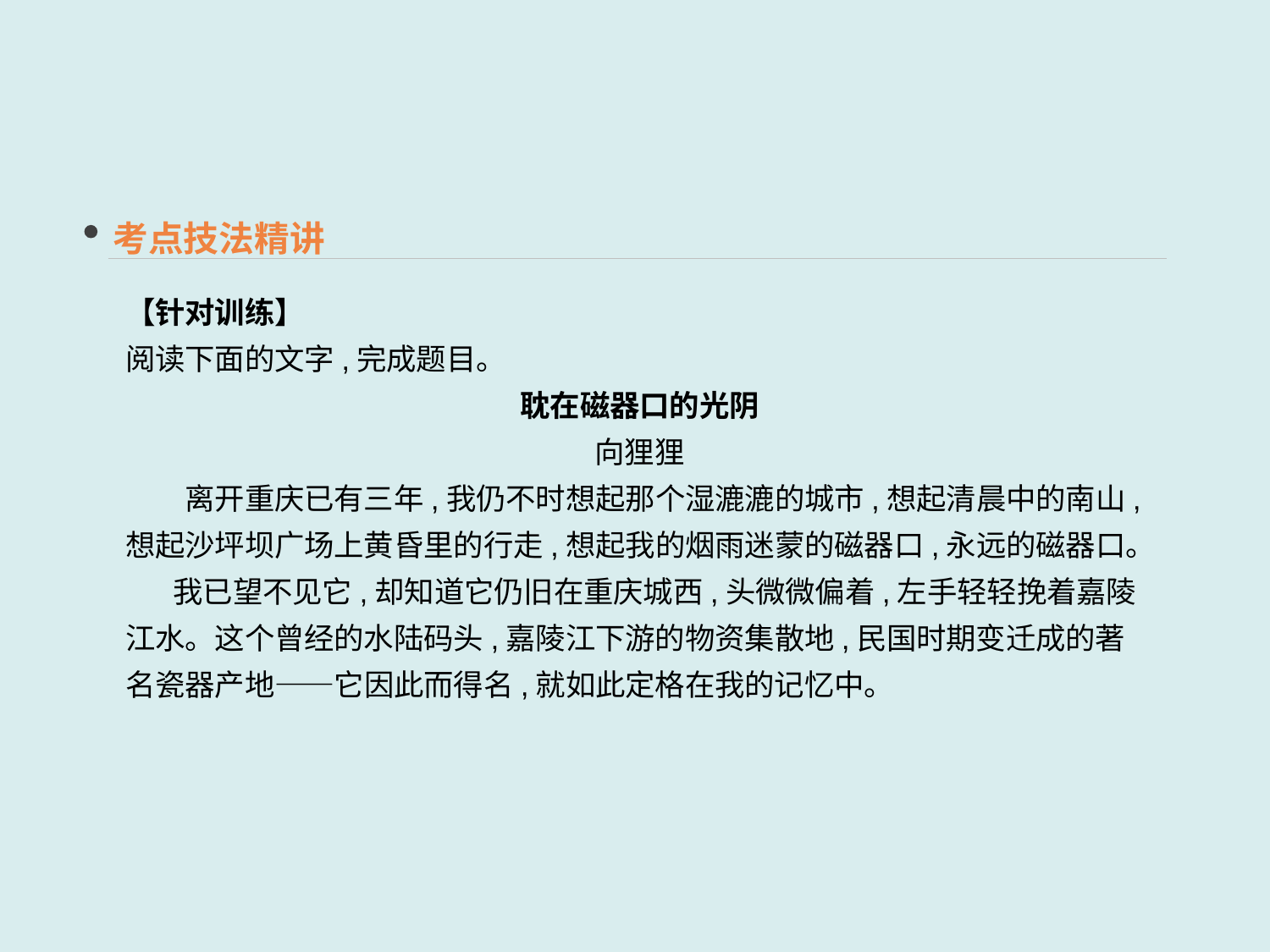

考点技法精讲

【针对训练】
阅读下面的文字,完成题目。
耽在磁器口的光阴
向狸狸
　　离开重庆已有三年,我仍不时想起那个湿漉漉的城市,想起清晨中的南山,想起沙坪坝广场上黄昏里的行走,想起我的烟雨迷蒙的磁器口,永远的磁器口。
      我已望不见它,却知道它仍旧在重庆城西,头微微偏着,左手轻轻挽着嘉陵江水。这个曾经的水陆码头,嘉陵江下游的物资集散地,民国时期变迁成的著名瓷器产地——它因此而得名,就如此定格在我的记忆中。